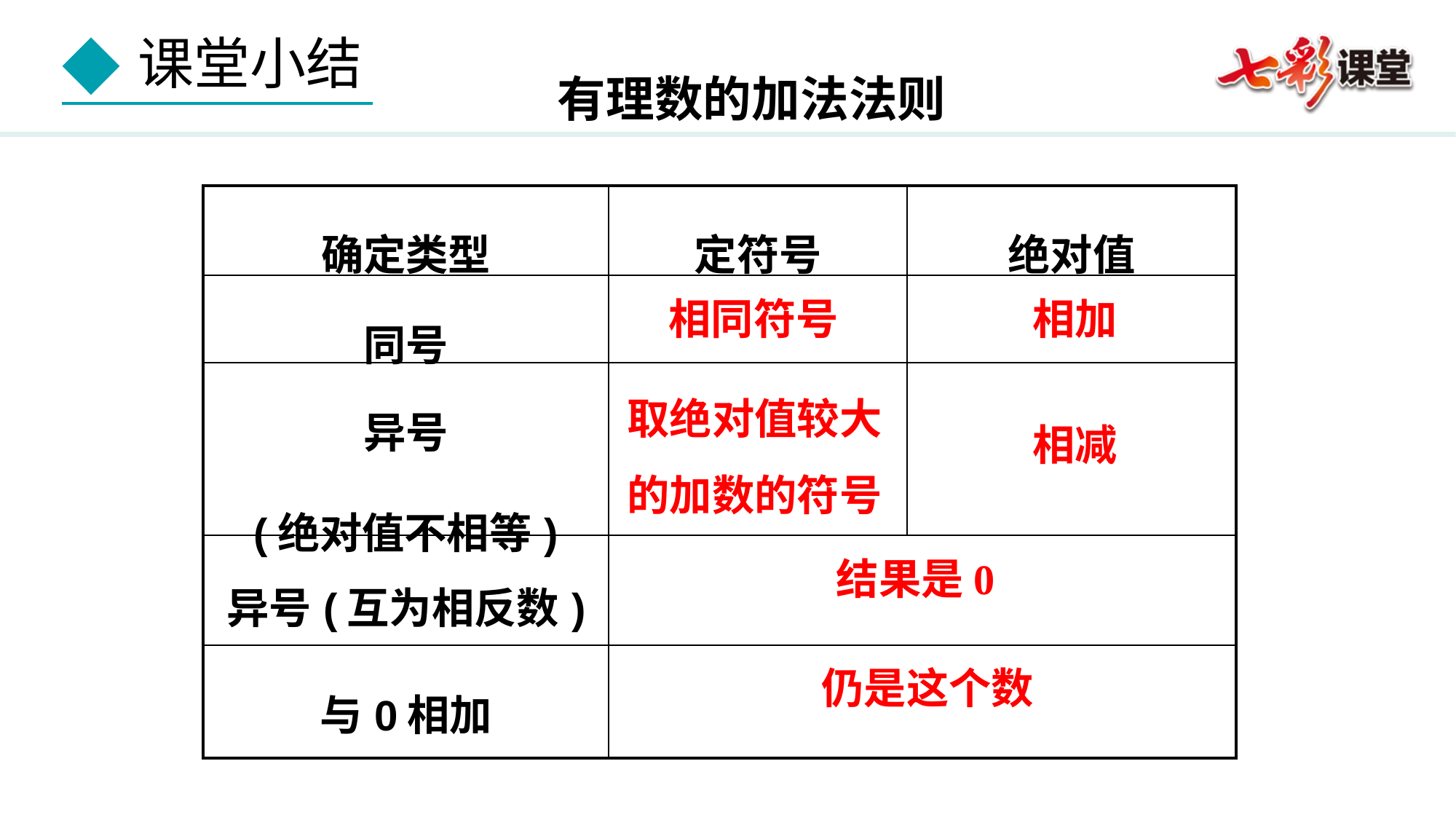

有理数的加法法则
| 确定类型 | 定符号 | 绝对值 |
| --- | --- | --- |
| 同号 |  |  |
| 异号 (绝对值不相等) |  |  |
| 异号(互为相反数) |  |  |
| 与0相加 |  |  |
相同符号
相加
学科网
取绝对值较大的加数的符号
相减
结果是0
仍是这个数